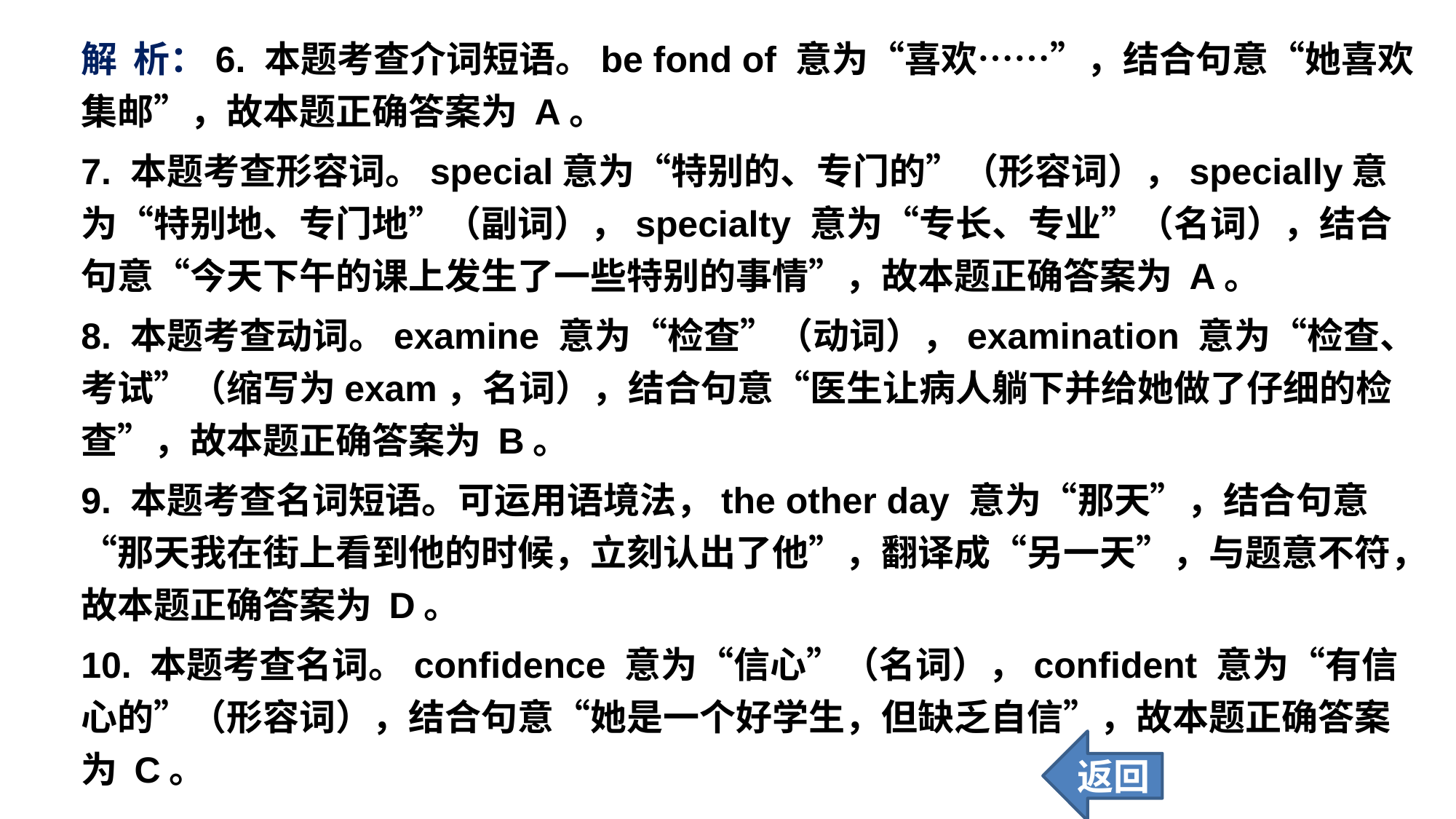

解  析：6. 本题考查介词短语。be fond of 意为“喜欢……”，结合句意“她喜欢集邮”，故本题正确答案为 A。
7. 本题考查形容词。special意为“特别的、专门的”（形容词），specially意为“特别地、专门地”（副词），specialty 意为“专长、专业”（名词），结合句意“今天下午的课上发生了一些特别的事情”，故本题正确答案为 A。
8. 本题考查动词。examine 意为“检查”（动词），examination 意为“检查、考试”（缩写为exam，名词），结合句意“医生让病人躺下并给她做了仔细的检查”，故本题正确答案为 B。
9. 本题考查名词短语。可运用语境法，the other day 意为“那天”，结合句意“那天我在街上看到他的时候，立刻认出了他”，翻译成“另一天”，与题意不符，故本题正确答案为 D。
10. 本题考查名词。confidence 意为“信心”（名词），confident 意为“有信心的”（形容词），结合句意“她是一个好学生，但缺乏自信”，故本题正确答案为 C。

返回
54